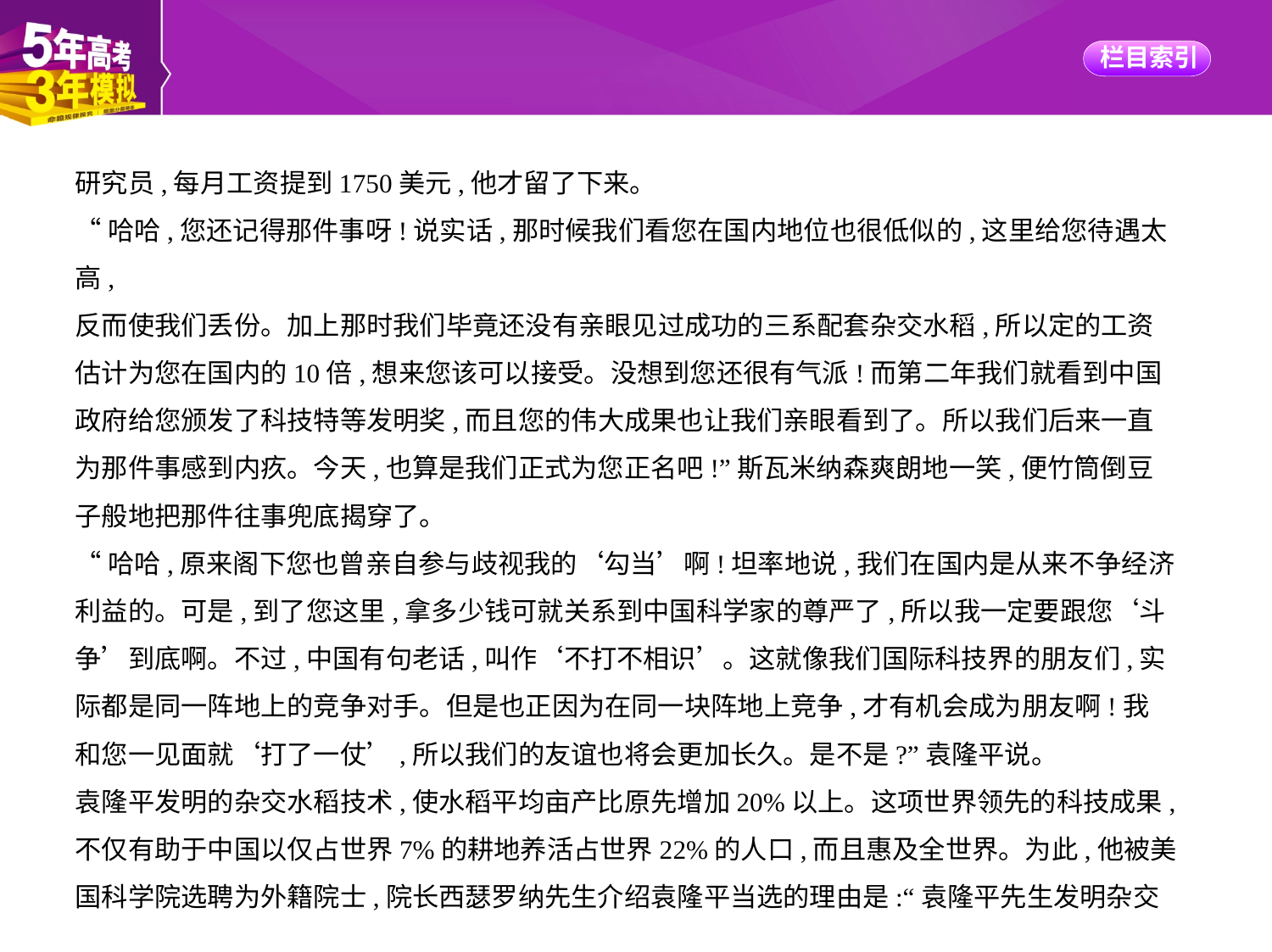

研究员,每月工资提到1750美元,他才留了下来。
“哈哈,您还记得那件事呀!说实话,那时候我们看您在国内地位也很低似的,这里给您待遇太高,
反而使我们丢份。加上那时我们毕竟还没有亲眼见过成功的三系配套杂交水稻,所以定的工资
估计为您在国内的10倍,想来您该可以接受。没想到您还很有气派!而第二年我们就看到中国
政府给您颁发了科技特等发明奖,而且您的伟大成果也让我们亲眼看到了。所以我们后来一直
为那件事感到内疚。今天,也算是我们正式为您正名吧!”斯瓦米纳森爽朗地一笑,便竹筒倒豆
子般地把那件往事兜底揭穿了。
“哈哈,原来阁下您也曾亲自参与歧视我的‘勾当’啊!坦率地说,我们在国内是从来不争经济
利益的。可是,到了您这里,拿多少钱可就关系到中国科学家的尊严了,所以我一定要跟您‘斗
争’到底啊。不过,中国有句老话,叫作‘不打不相识’。这就像我们国际科技界的朋友们,实
际都是同一阵地上的竞争对手。但是也正因为在同一块阵地上竞争,才有机会成为朋友啊!我
和您一见面就‘打了一仗’,所以我们的友谊也将会更加长久。是不是?”袁隆平说。
袁隆平发明的杂交水稻技术,使水稻平均亩产比原先增加20%以上。这项世界领先的科技成果,
不仅有助于中国以仅占世界7%的耕地养活占世界22%的人口,而且惠及全世界。为此,他被美
国科学院选聘为外籍院士,院长西瑟罗纳先生介绍袁隆平当选的理由是:“袁隆平先生发明杂交